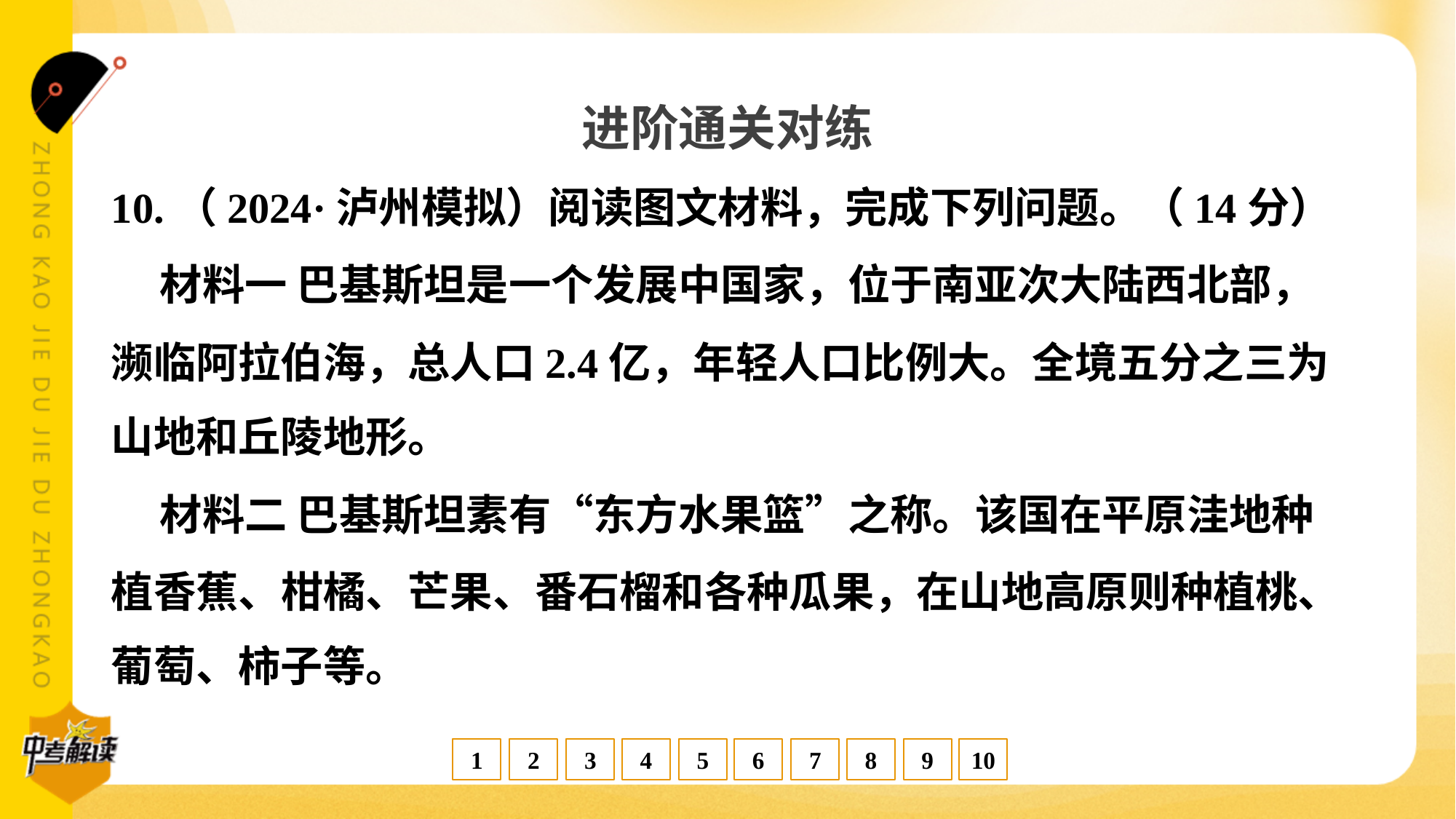

进阶通关对练
10.（2024·泸州模拟）阅读图文材料，完成下列问题。（14分）
    材料一 巴基斯坦是一个发展中国家，位于南亚次大陆西北部，
濒临阿拉伯海，总人口2.4亿，年轻人口比例大。全境五分之三为
山地和丘陵地形。
    材料二 巴基斯坦素有“东方水果篮”之称。该国在平原洼地种
植香蕉、柑橘、芒果、番石榴和各种瓜果，在山地高原则种植桃、
葡萄、柿子等。